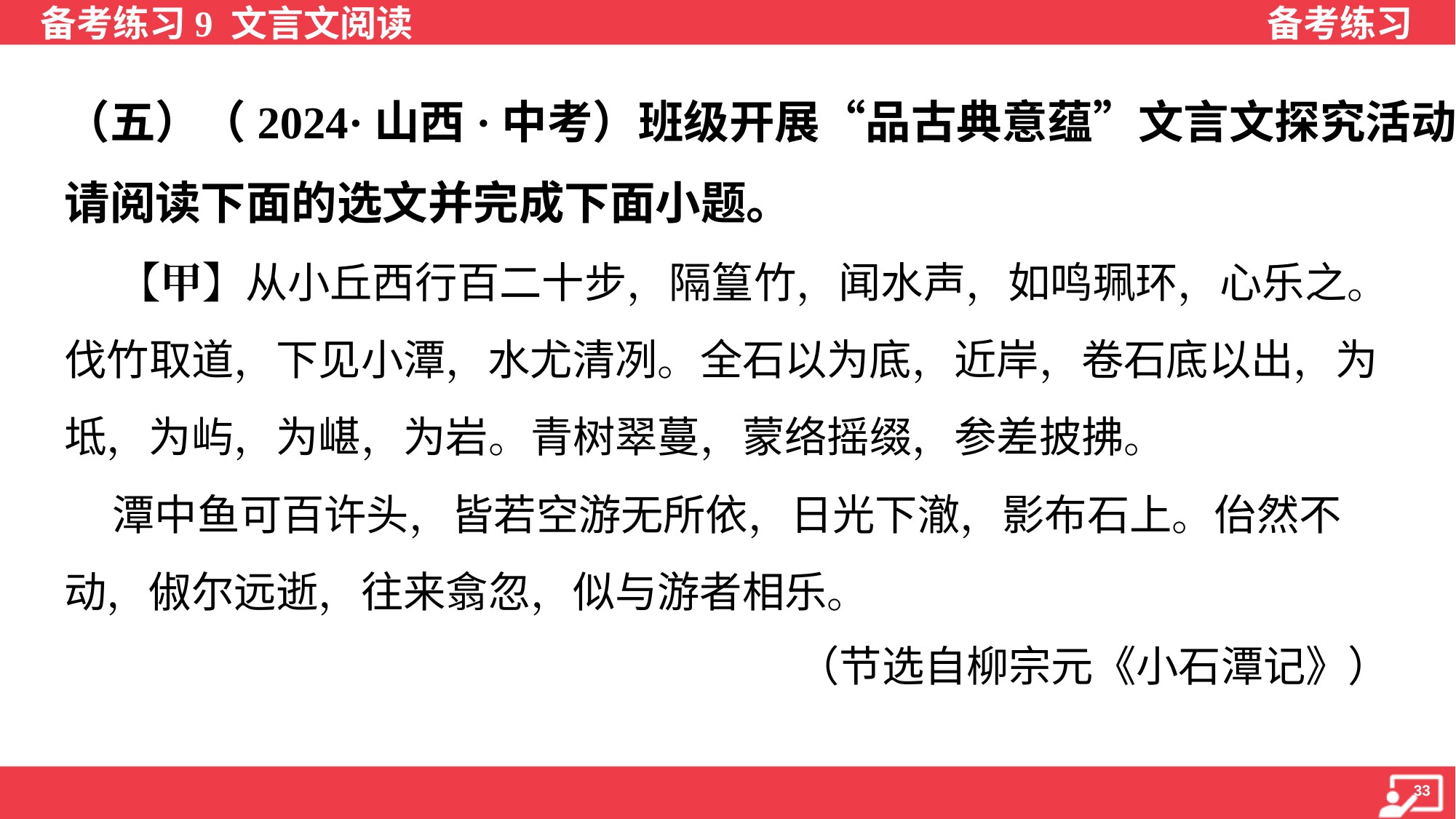

（五）（2024·山西·中考）班级开展“品古典意蕴”文言文探究活动。
请阅读下面的选文并完成下面小题。
    【甲】从小丘西行百二十步，隔篁竹，闻水声，如鸣珮环，心乐之。
伐竹取道，下见小潭，水尤清冽。全石以为底，近岸，卷石底以出，为
坻，为屿，为嵁，为岩。青树翠蔓，蒙络摇缀，参差披拂。
    潭中鱼可百许头，皆若空游无所依，日光下澈，影布石上。佁然不
动，俶尔远逝，往来翕忽，似与游者相乐。
（节选自柳宗元《小石潭记》）